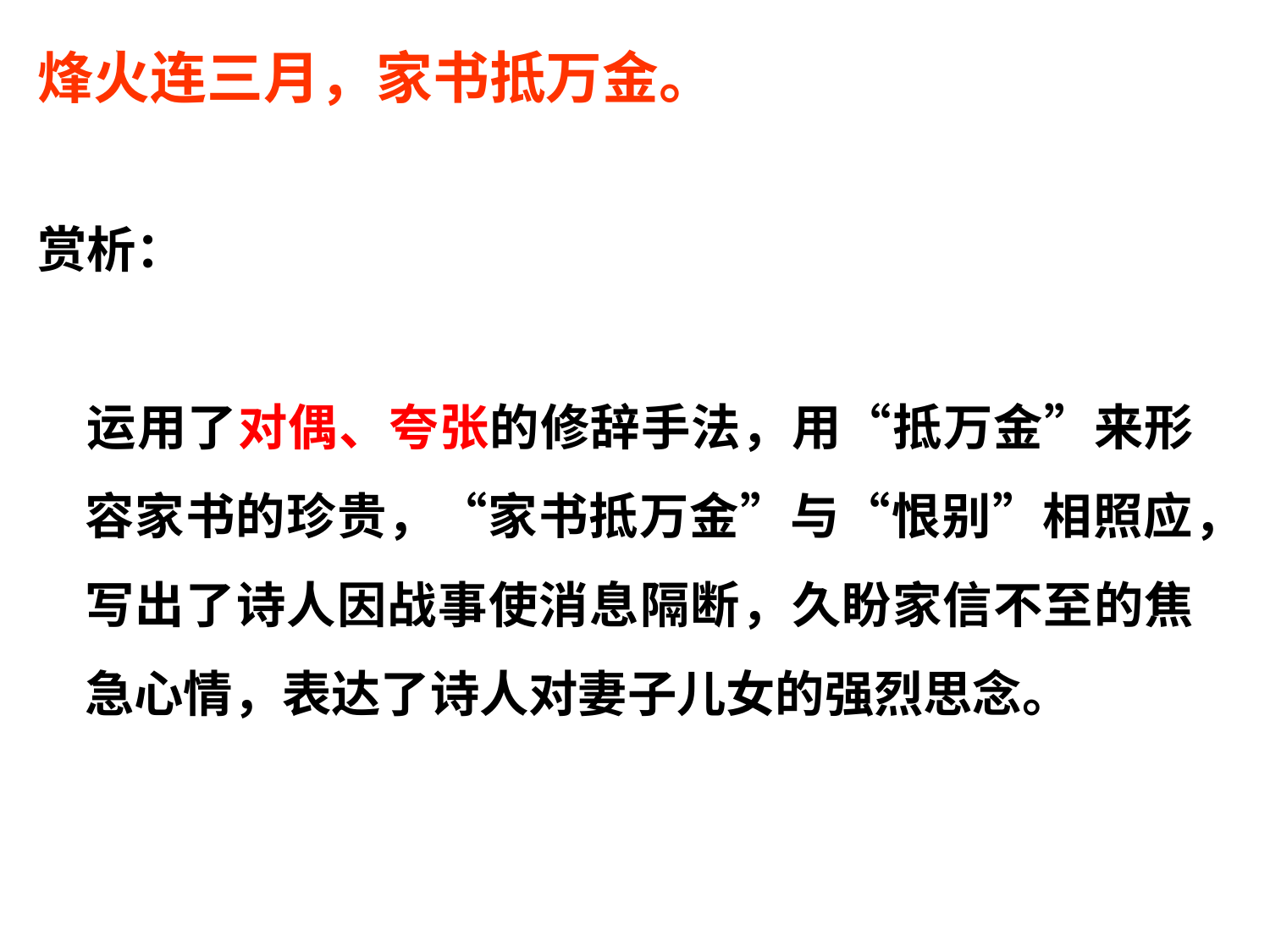

烽火连三月，家书抵万金。

赏析：

   运用了对偶、夸张的修辞手法，用“抵万金”来形容家书的珍贵，“家书抵万金”与“恨别”相照应，写出了诗人因战事使消息隔断，久盼家信不至的焦急心情，表达了诗人对妻子儿女的强烈思念。